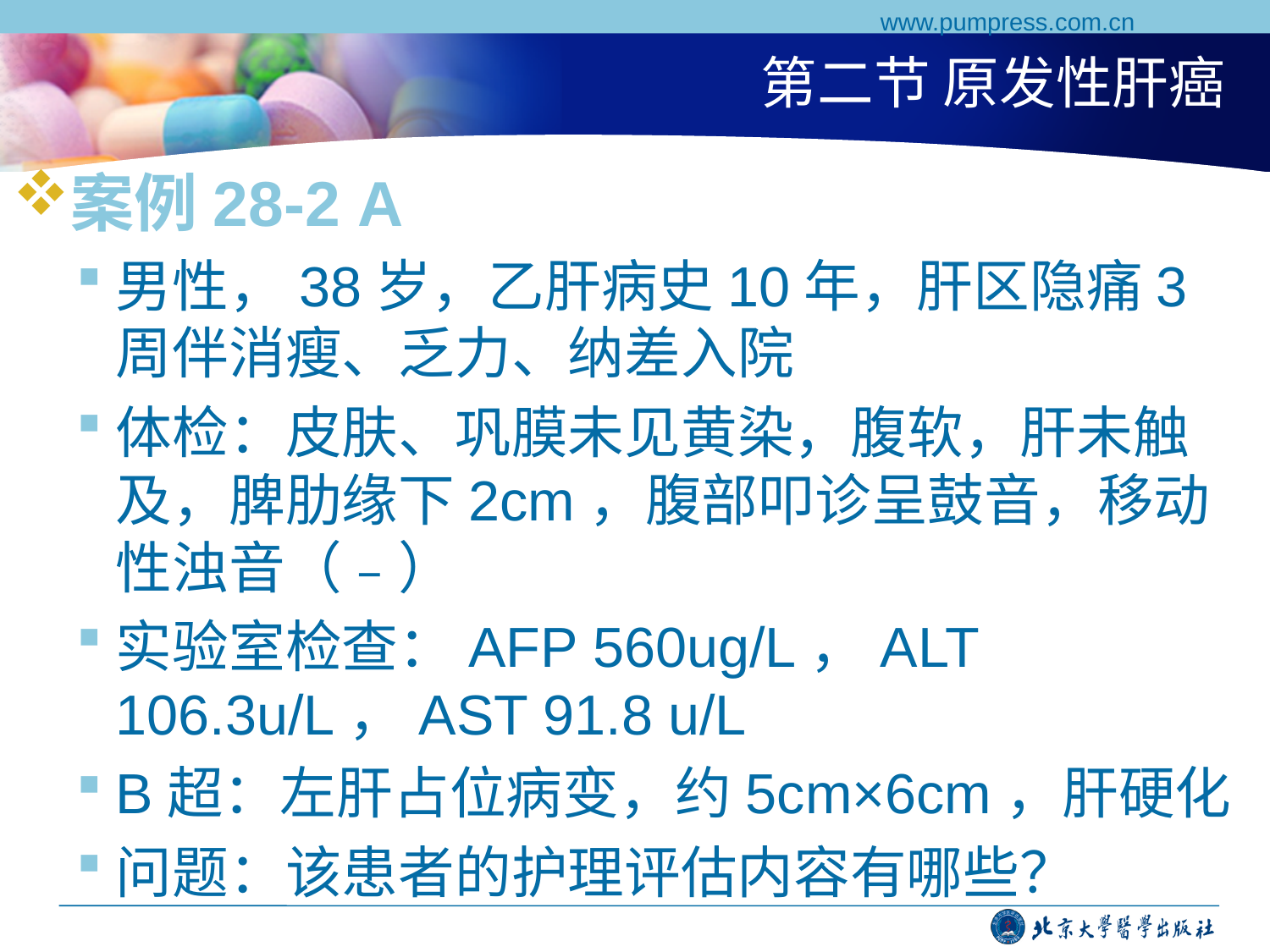

www.pumpress.com.cn
# 第二节 原发性肝癌
案例28-2 A
男性，38岁，乙肝病史10年，肝区隐痛3周伴消瘦、乏力、纳差入院
体检：皮肤、巩膜未见黄染，腹软，肝未触及，脾肋缘下2cm，腹部叩诊呈鼓音，移动性浊音（﹣）
实验室检查：AFP 560ug/L，ALT 106.3u/L，AST 91.8 u/L
B超：左肝占位病变，约5cm×6cm，肝硬化
问题：该患者的护理评估内容有哪些？